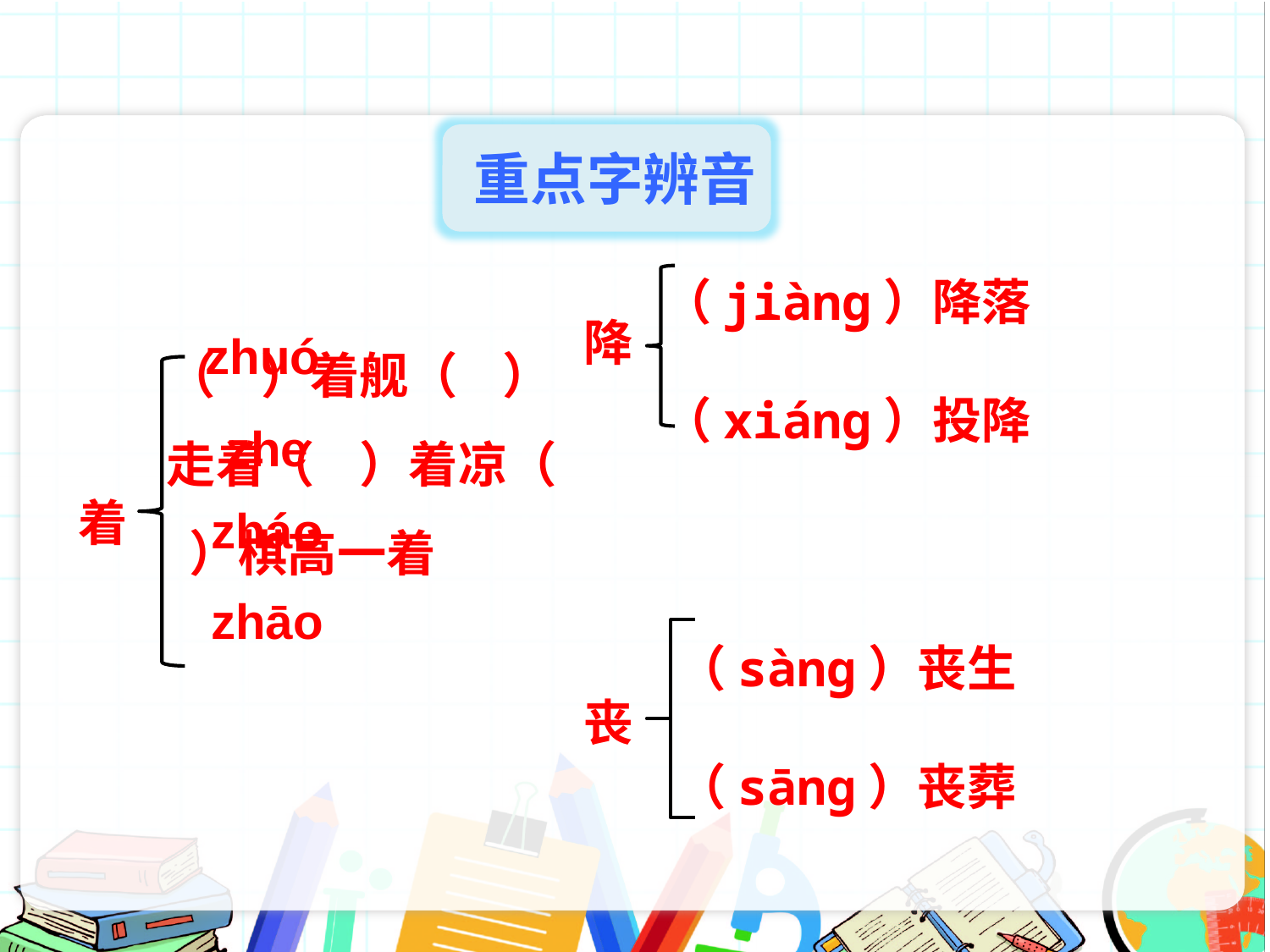

重点字辨音
（jiàng）降落（xiáng）投降

降
（    ）着舰（    ）走着（    ）着凉（    ）棋高一着
zhuó

zhe
着
zháo
（sàng）丧生（sāng）丧葬
zhāo

丧